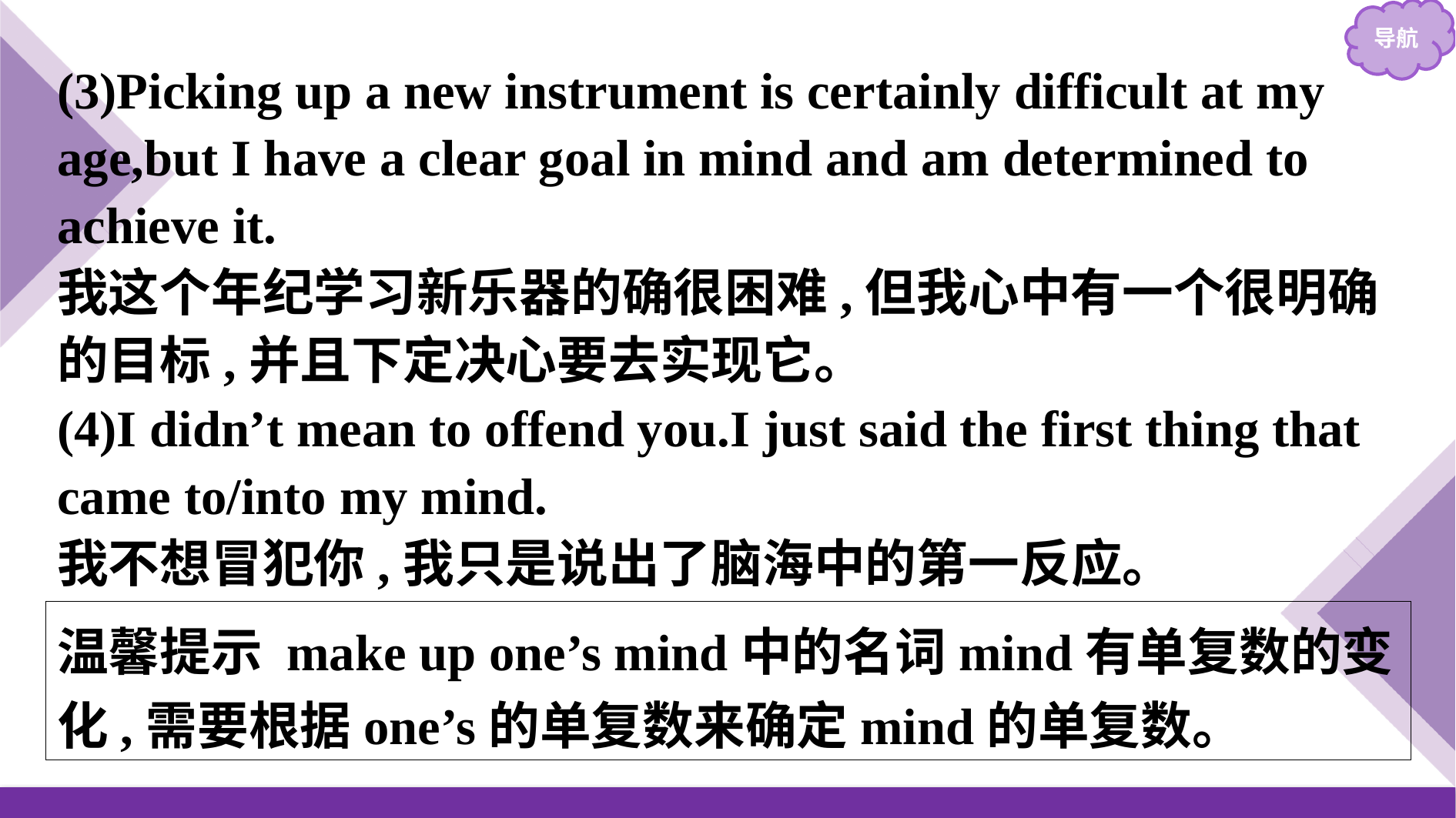

(3)Picking up a new instrument is certainly difficult at my age,but I have a clear goal in mind and am determined to achieve it.
我这个年纪学习新乐器的确很困难,但我心中有一个很明确的目标,并且下定决心要去实现它。
(4)I didn’t mean to offend you.I just said the first thing that came to/into my mind.
我不想冒犯你,我只是说出了脑海中的第一反应。
温馨提示 make up one’s mind中的名词mind有单复数的变化,需要根据one’s的单复数来确定mind的单复数。